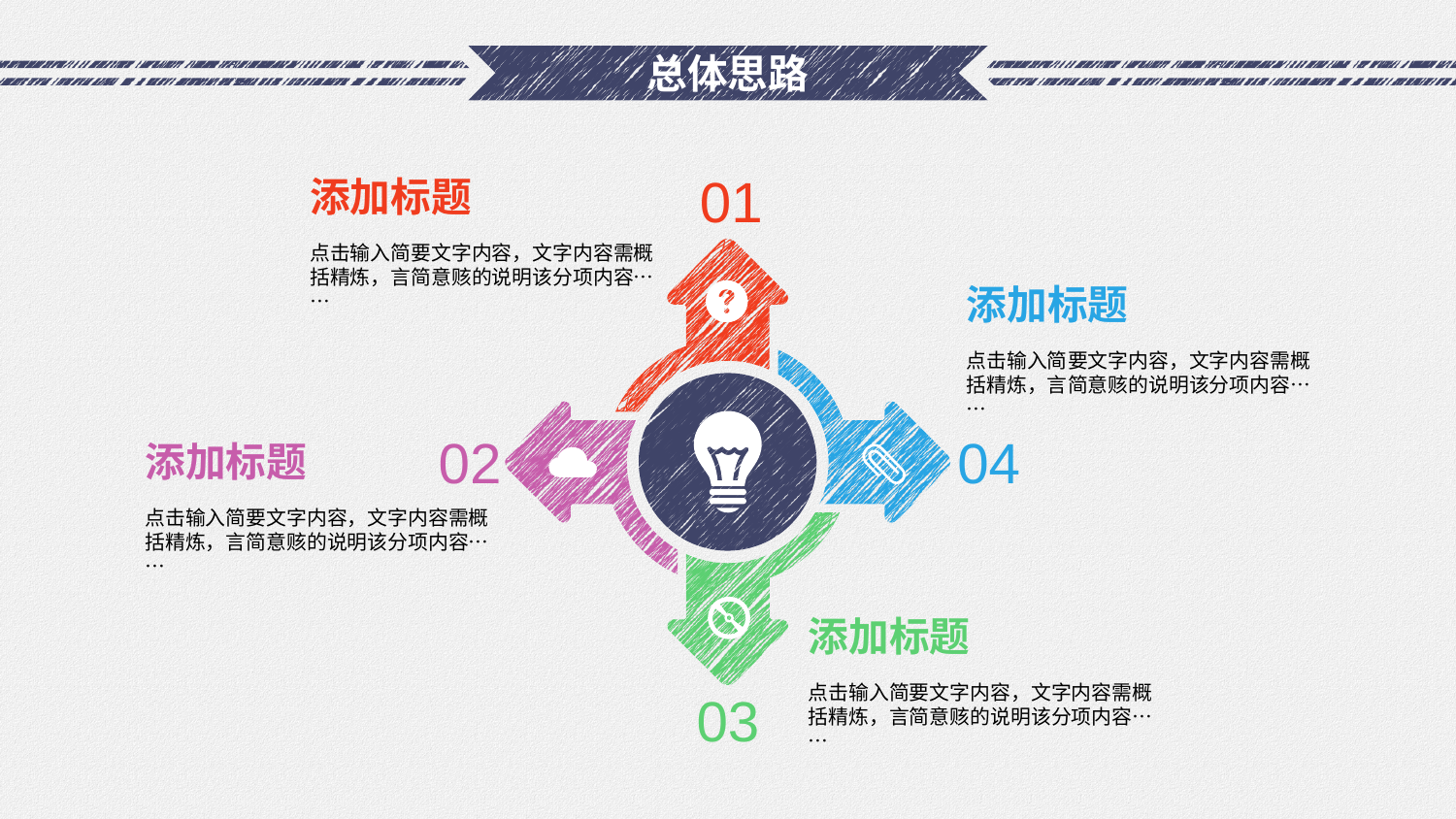

# 总体思路
01
添加标题

点击输入简要文字内容，文字内容需概括精炼，言简意赅的说明该分项内容……
添加标题

点击输入简要文字内容，文字内容需概括精炼，言简意赅的说明该分项内容……

02
04
添加标题

点击输入简要文字内容，文字内容需概括精炼，言简意赅的说明该分项内容……

添加标题
点击输入简要文字内容，文字内容需概括精炼，言简意赅的说明该分项内容……
03